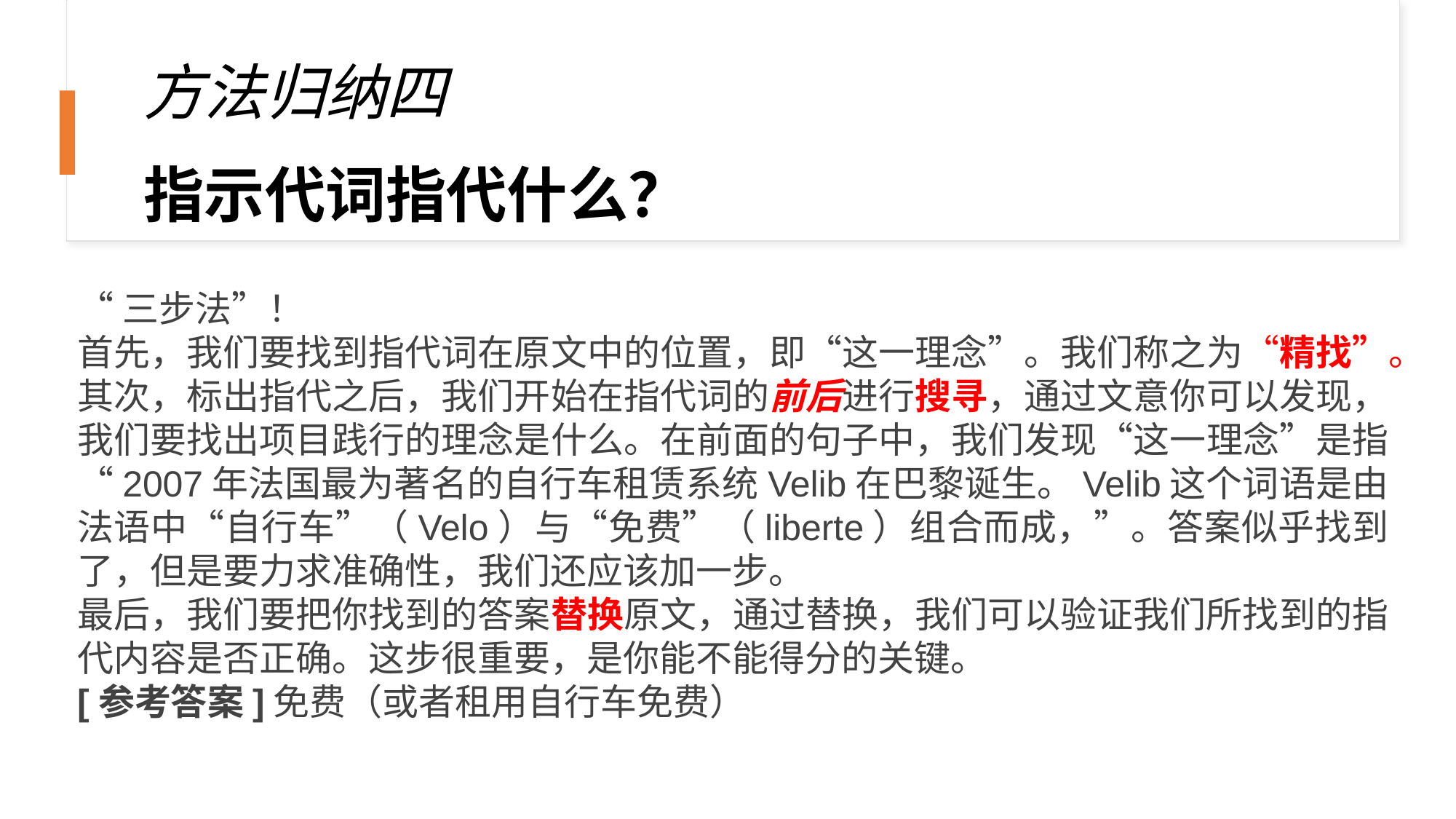

方法归纳四
指示代词指代什么？

“三步法”！
首先，我们要找到指代词在原文中的位置，即“这一理念”。我们称之为“精找”。
其次，标出指代之后，我们开始在指代词的前后进行搜寻，通过文意你可以发现，我们要找出项目践行的理念是什么。在前面的句子中，我们发现“这一理念”是指“2007年法国最为著名的自行车租赁系统Velib在巴黎诞生。Velib这个词语是由法语中“自行车”（Velo）与“免费”（liberte）组合而成，”。答案似乎找到了，但是要力求准确性，我们还应该加一步。
最后，我们要把你找到的答案替换原文，通过替换，我们可以验证我们所找到的指代内容是否正确。这步很重要，是你能不能得分的关键。
[参考答案]免费（或者租用自行车免费）